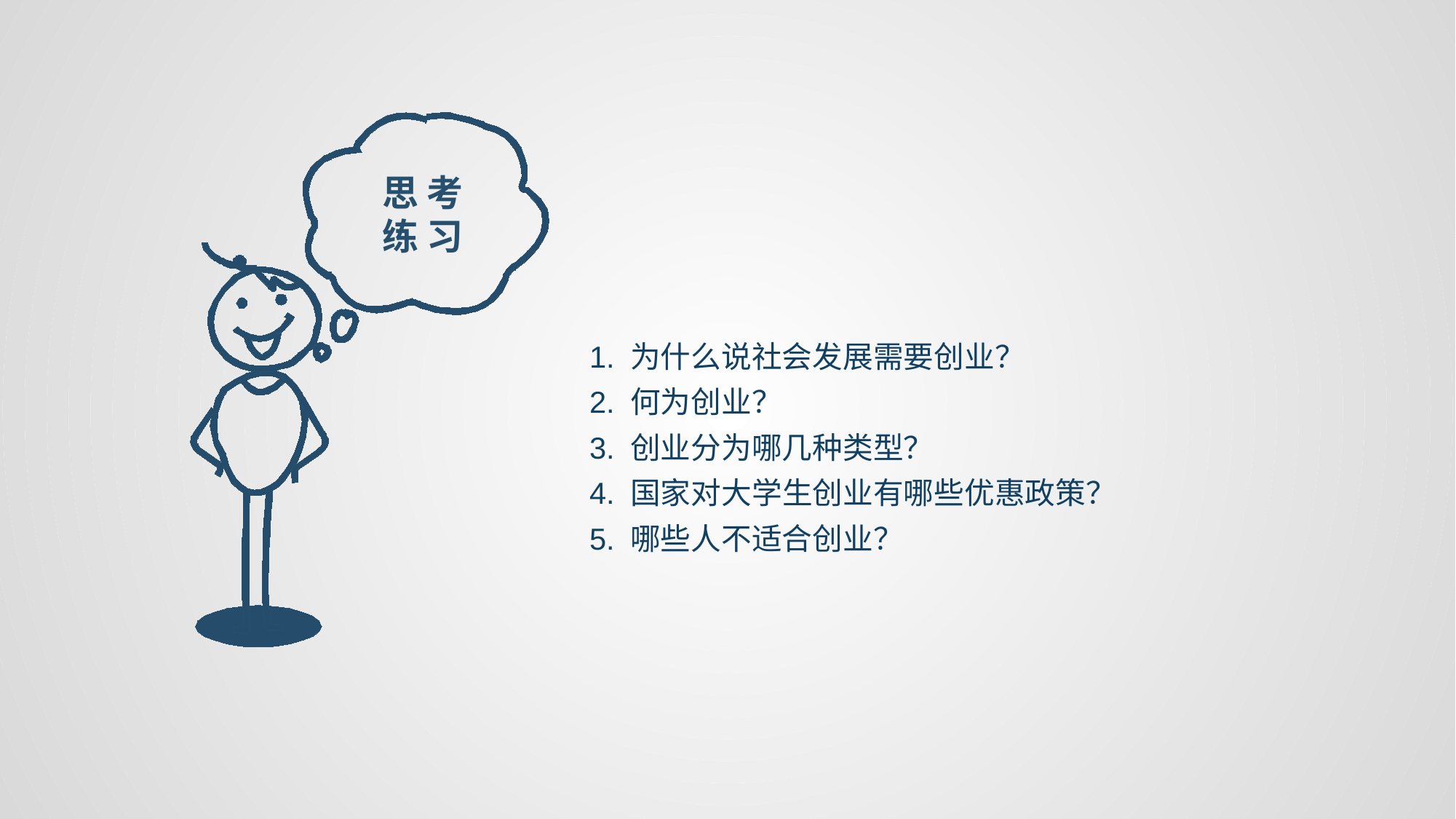

思 考练 习
1. 为什么说社会发展需要创业？
2. 何为创业？
3. 创业分为哪几种类型？
4. 国家对大学生创业有哪些优惠政策？
5. 哪些人不适合创业？